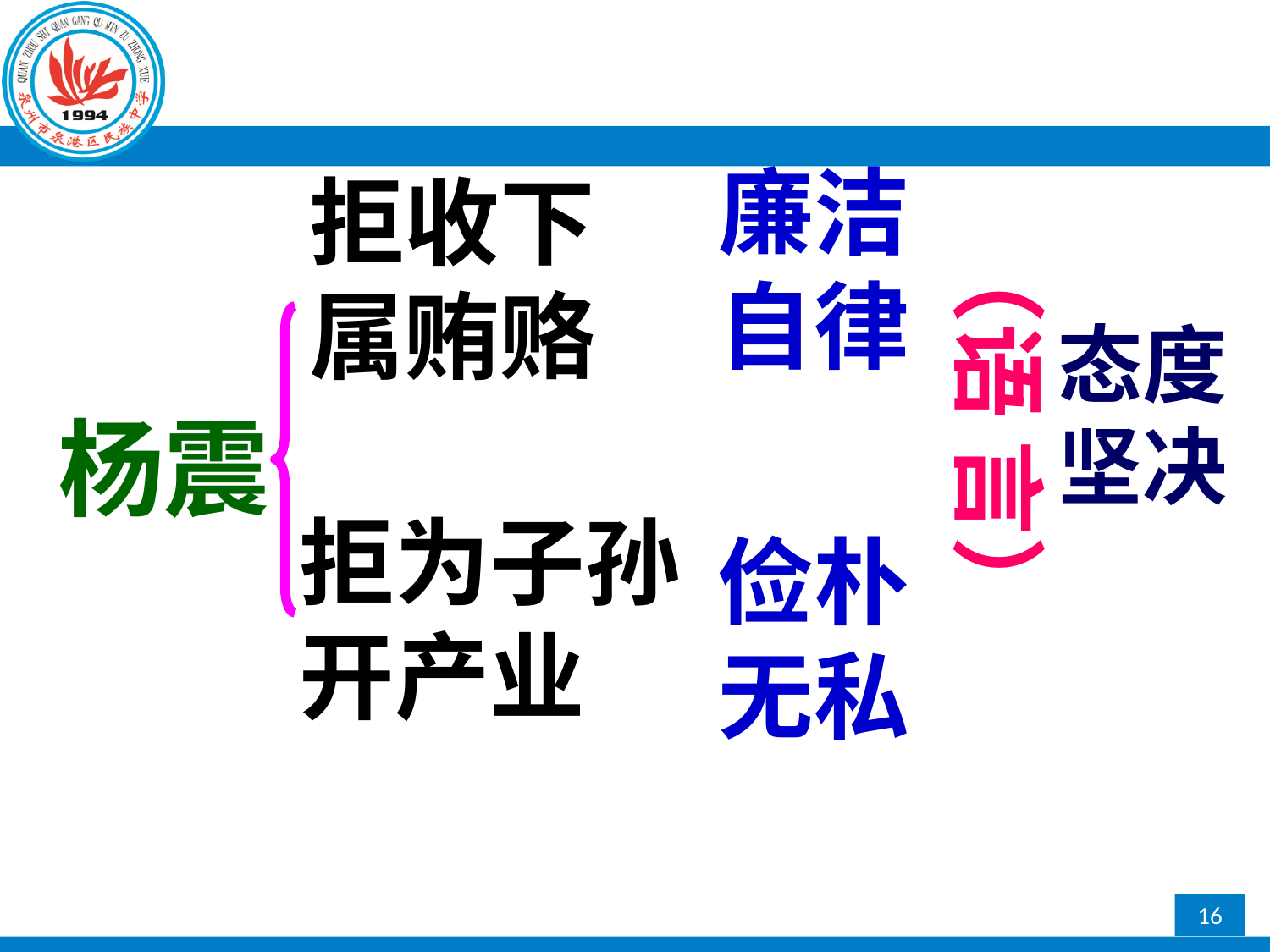

廉洁
自律
拒收下
属贿赂
（语 言）

态度
坚决
杨震
拒为子孙
开产业
俭朴
无私